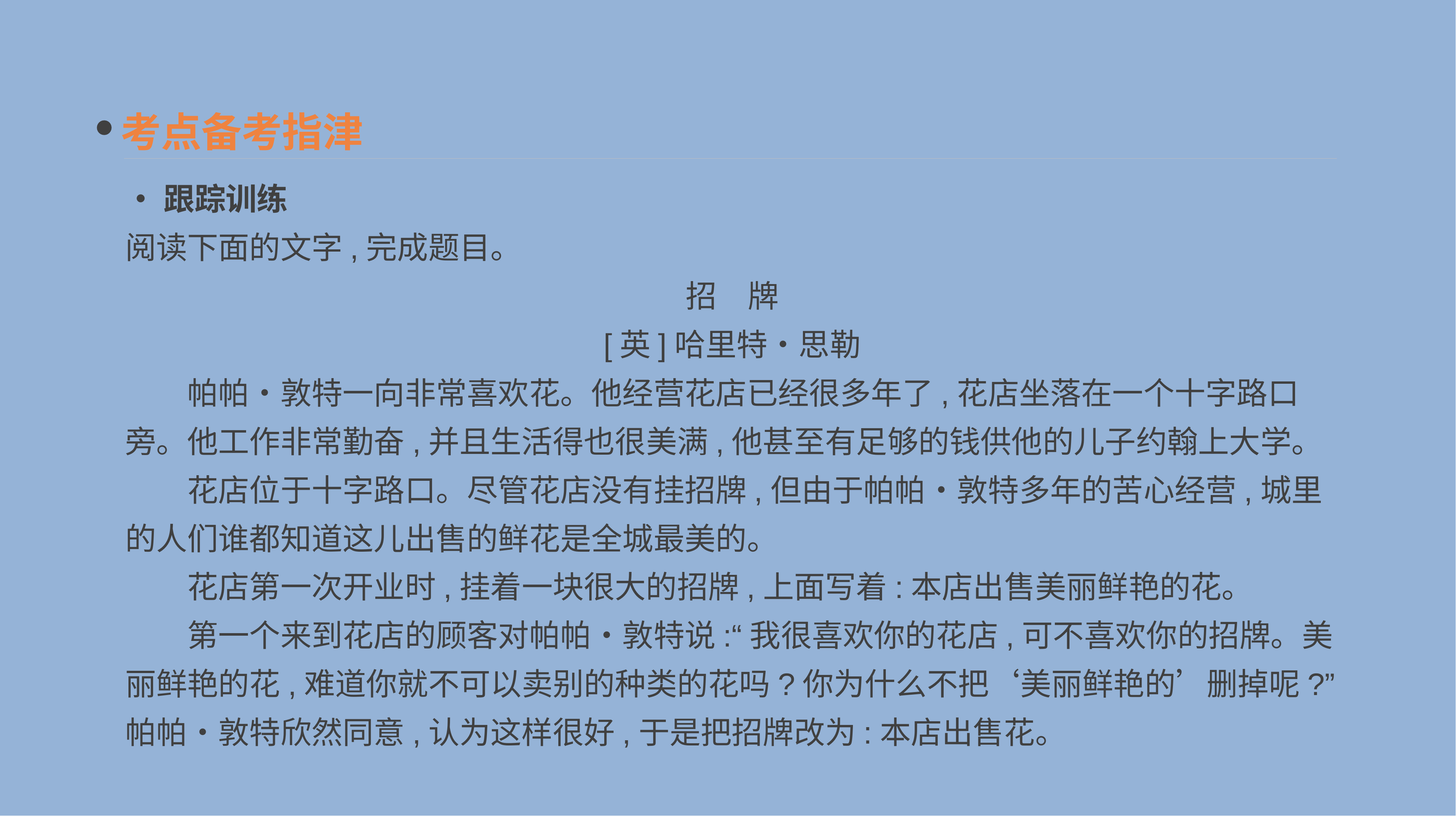

考点备考指津

•跟踪训练
阅读下面的文字,完成题目。
招　牌
[英]哈里特•思勒
　　帕帕•敦特一向非常喜欢花。他经营花店已经很多年了,花店坐落在一个十字路口旁。他工作非常勤奋,并且生活得也很美满,他甚至有足够的钱供他的儿子约翰上大学。
　　花店位于十字路口。尽管花店没有挂招牌,但由于帕帕•敦特多年的苦心经营,城里的人们谁都知道这儿出售的鲜花是全城最美的。
　　花店第一次开业时,挂着一块很大的招牌,上面写着:本店出售美丽鲜艳的花。
　　第一个来到花店的顾客对帕帕•敦特说:“我很喜欢你的花店,可不喜欢你的招牌。美丽鲜艳的花,难道你就不可以卖别的种类的花吗?你为什么不把‘美丽鲜艳的’删掉呢?”
帕帕•敦特欣然同意,认为这样很好,于是把招牌改为:本店出售花。